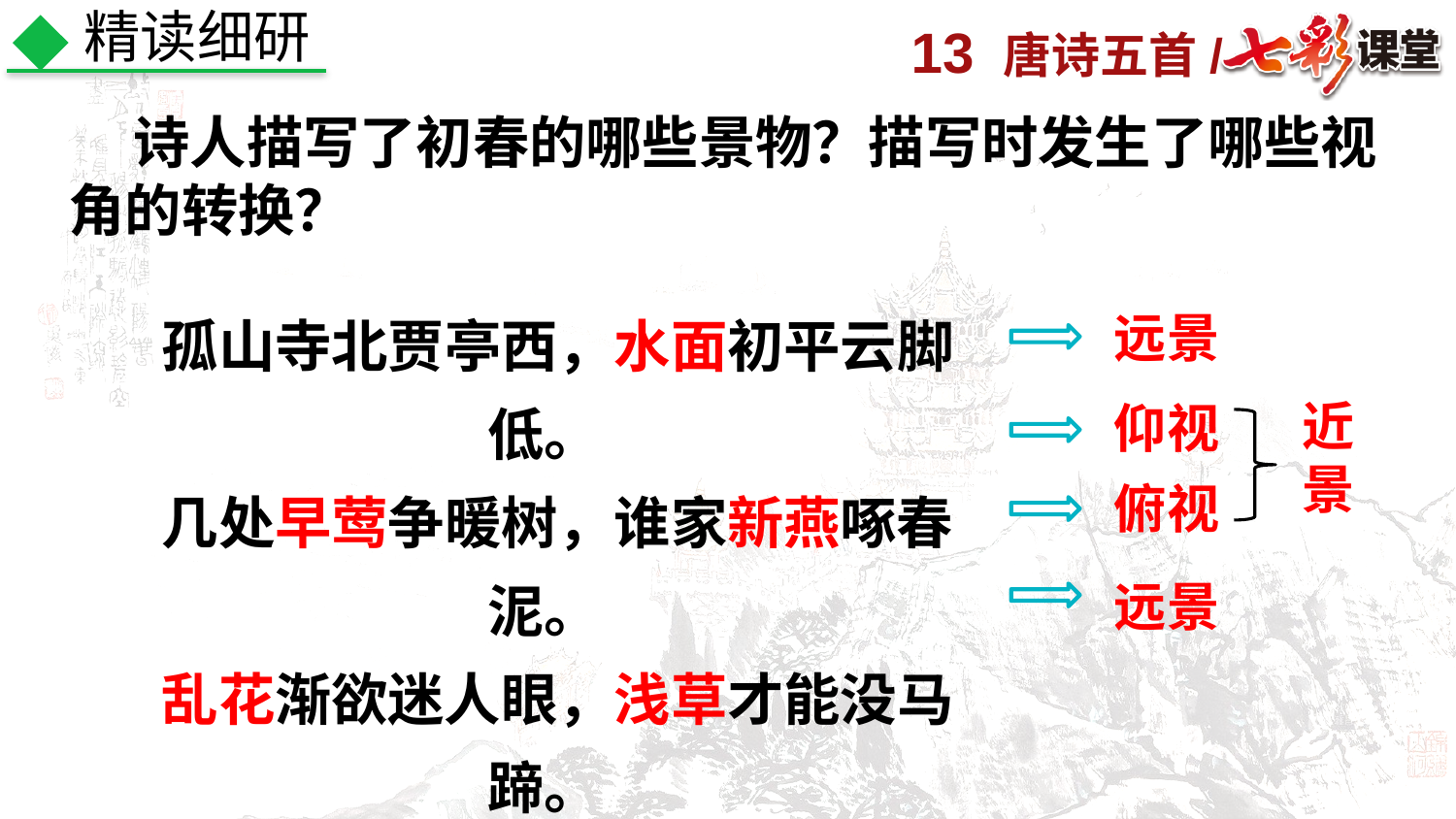

精读细研

    诗人描写了初春的哪些景物？描写时发生了哪些视角的转换？
 孤山寺北贾亭西，水面初平云脚低。
 几处早莺争暖树，谁家新燕啄春泥。
 乱花渐欲迷人眼，浅草才能没马蹄。
 最爱湖东行不足，绿杨阴里白沙堤。
远景

近景
仰视

俯视

远景